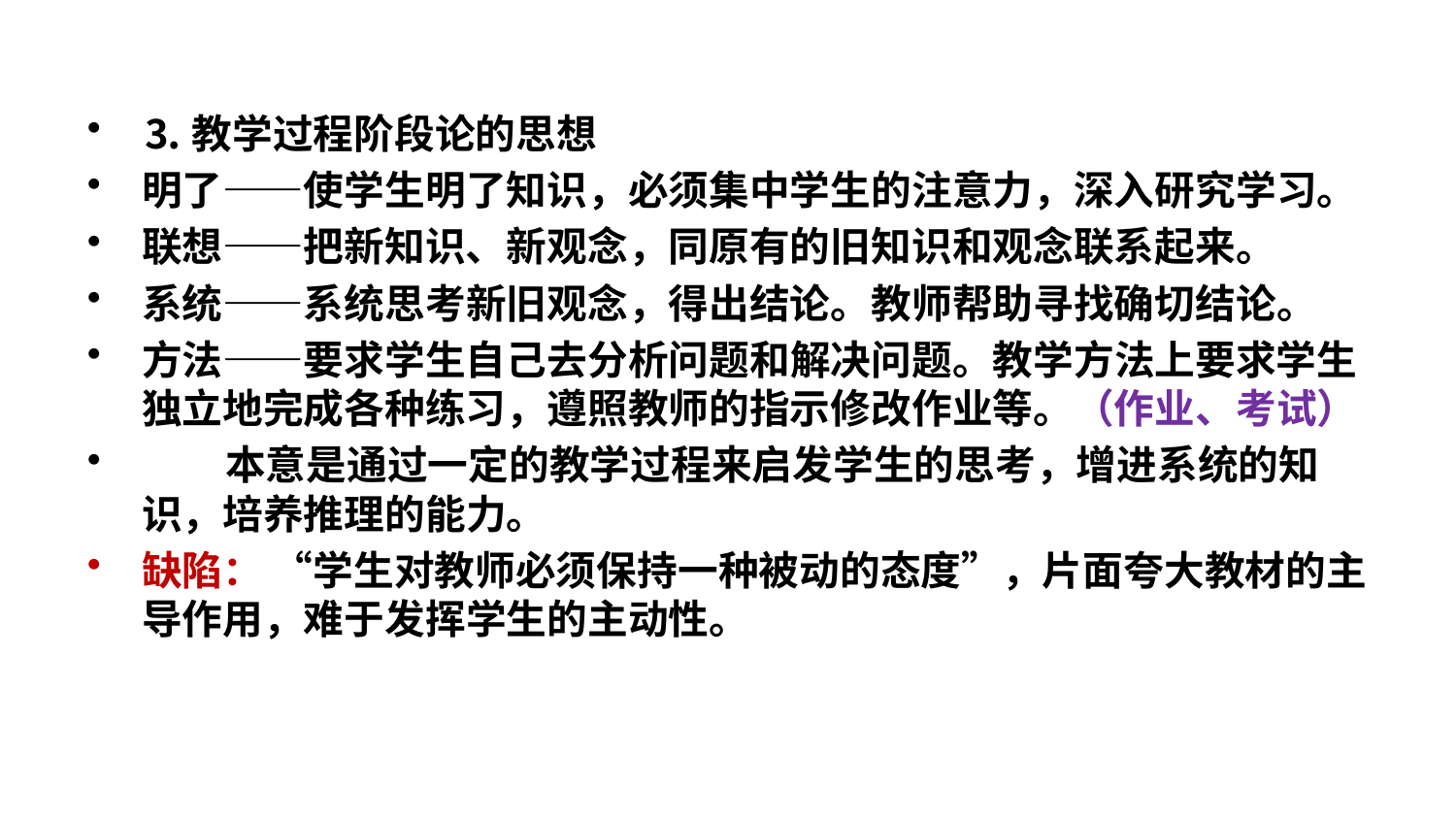

#
⒊教学过程阶段论的思想
明了——使学生明了知识，必须集中学生的注意力，深入研究学习。
联想——把新知识、新观念，同原有的旧知识和观念联系起来。
系统——系统思考新旧观念，得出结论。教师帮助寻找确切结论。
方法——要求学生自己去分析问题和解决问题。教学方法上要求学生独立地完成各种练习，遵照教师的指示修改作业等。（作业、考试）
        本意是通过一定的教学过程来启发学生的思考，增进系统的知识，培养推理的能力。
缺陷： “学生对教师必须保持一种被动的态度”，片面夸大教材的主导作用，难于发挥学生的主动性。